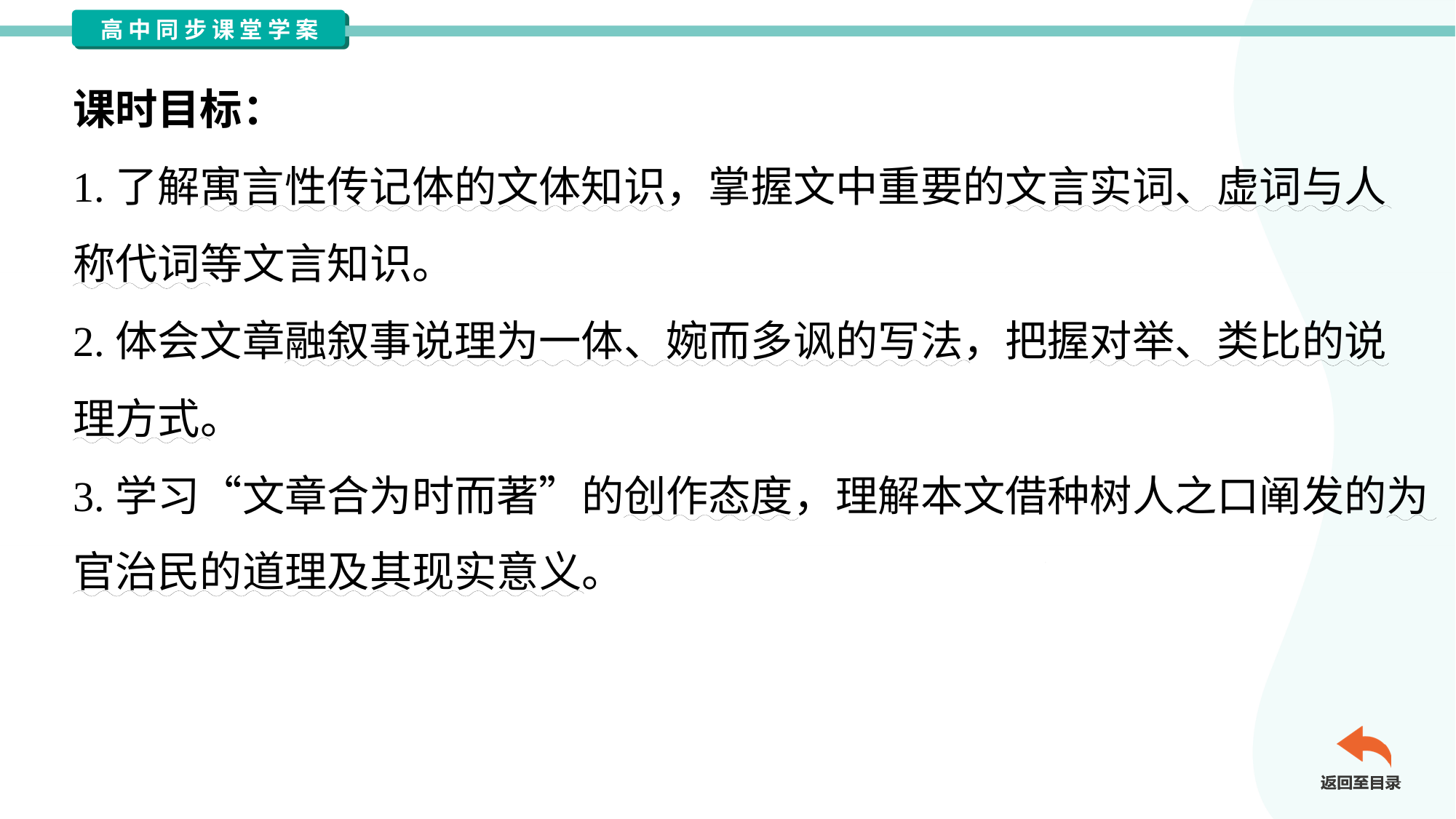

课时目标：
1.了解寓言性传记体的文体知识，掌握文中重要的文言实词、虚词与人
称代词等文言知识。
2.体会文章融叙事说理为一体、婉而多讽的写法，把握对举、类比的说
理方式。
3.学习“文章合为时而著”的创作态度，理解本文借种树人之口阐发的为
官治民的道理及其现实意义。